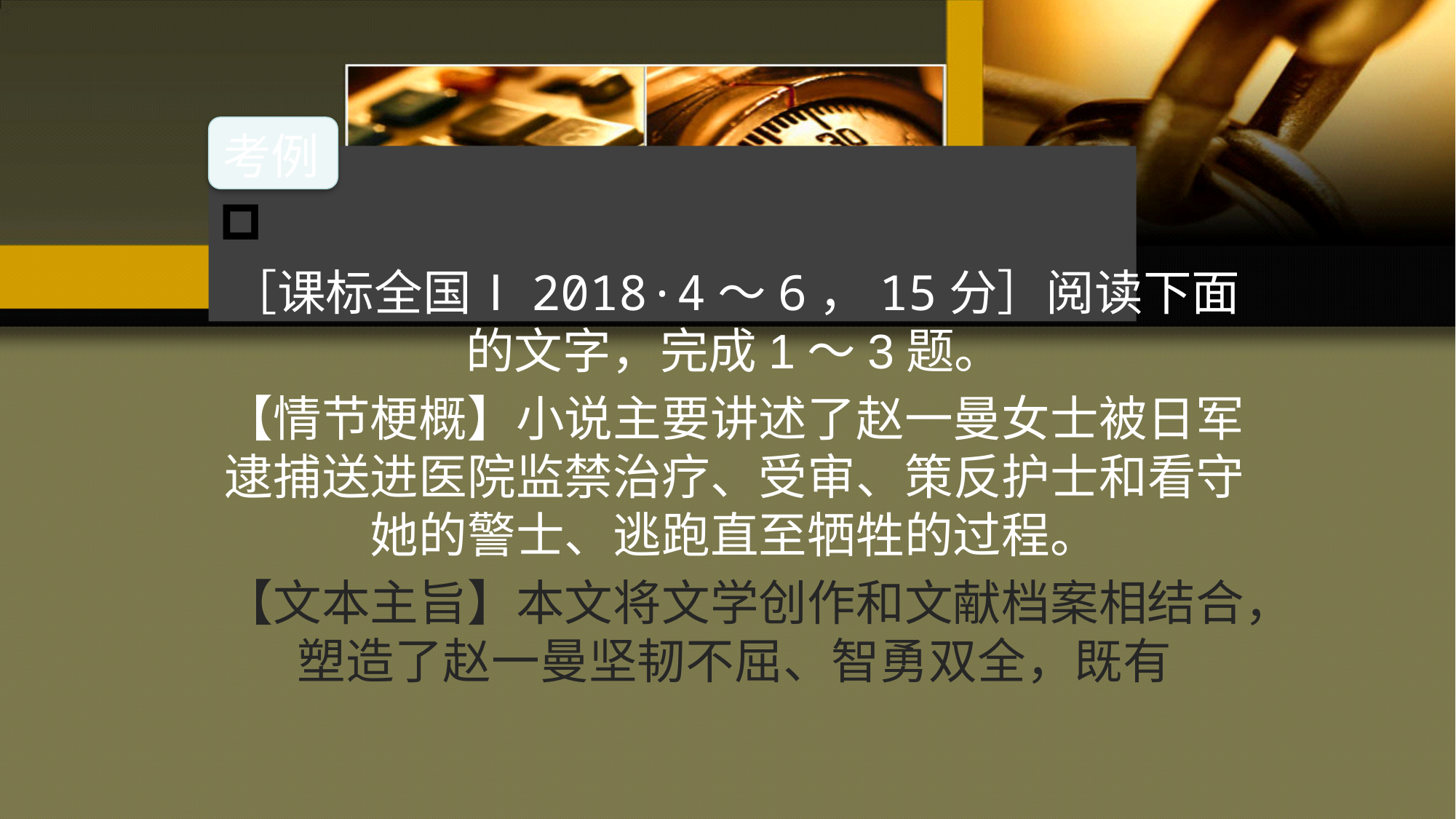

考例
# 高考真题 解法实例
［课标全国Ⅰ2018·4～6，15分］阅读下面的文字，完成1～3题。
【情节梗概】小说主要讲述了赵一曼女士被日军逮捕送进医院监禁治疗、受审、策反护士和看守她的警士、逃跑直至牺牲的过程。
【文本主旨】本文将文学创作和文献档案相结合，塑造了赵一曼坚韧不屈、智勇双全，既有